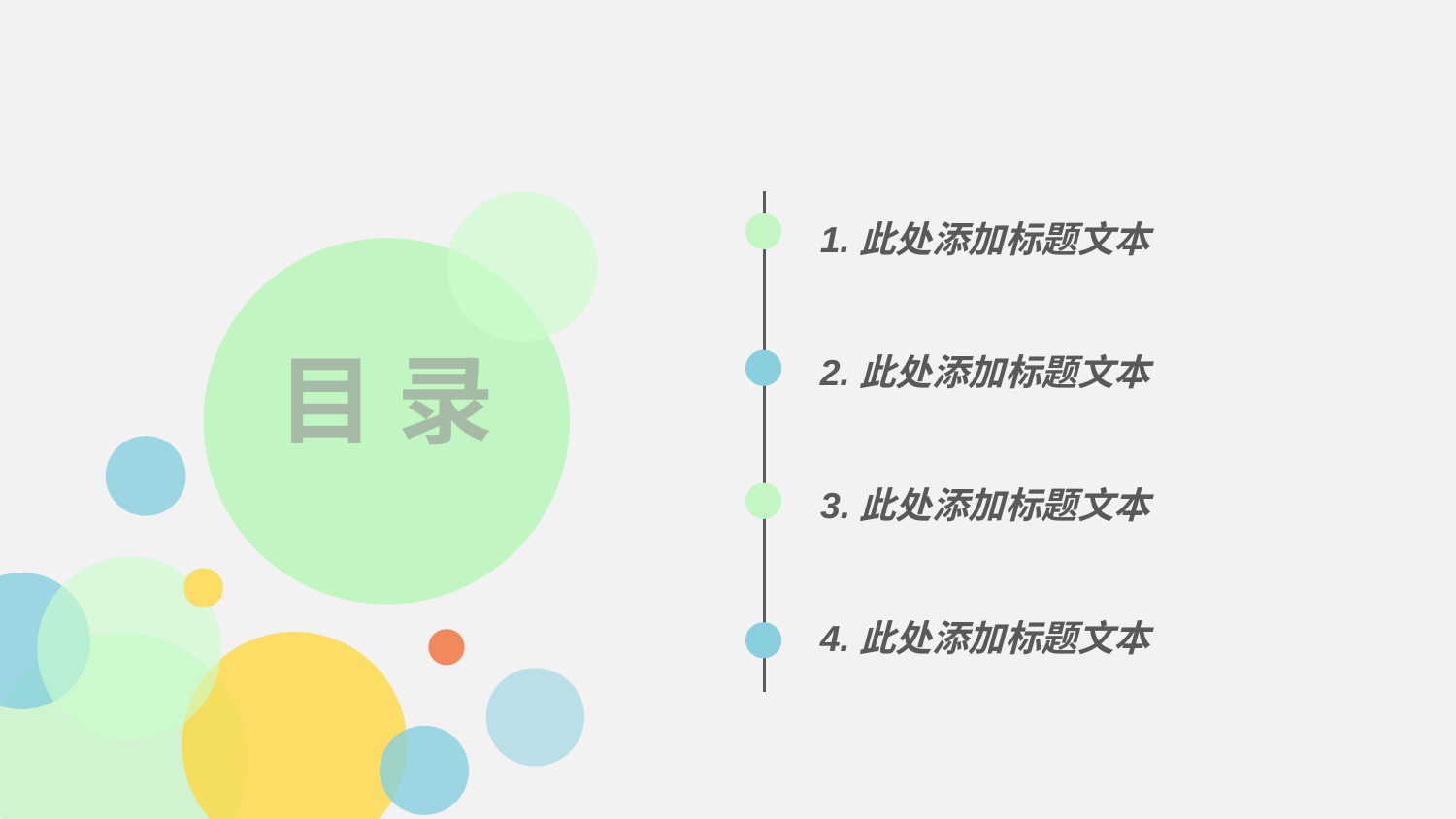

1.此处添加标题文本

目 录
2.此处添加标题文本

3.此处添加标题文本

4.此处添加标题文本